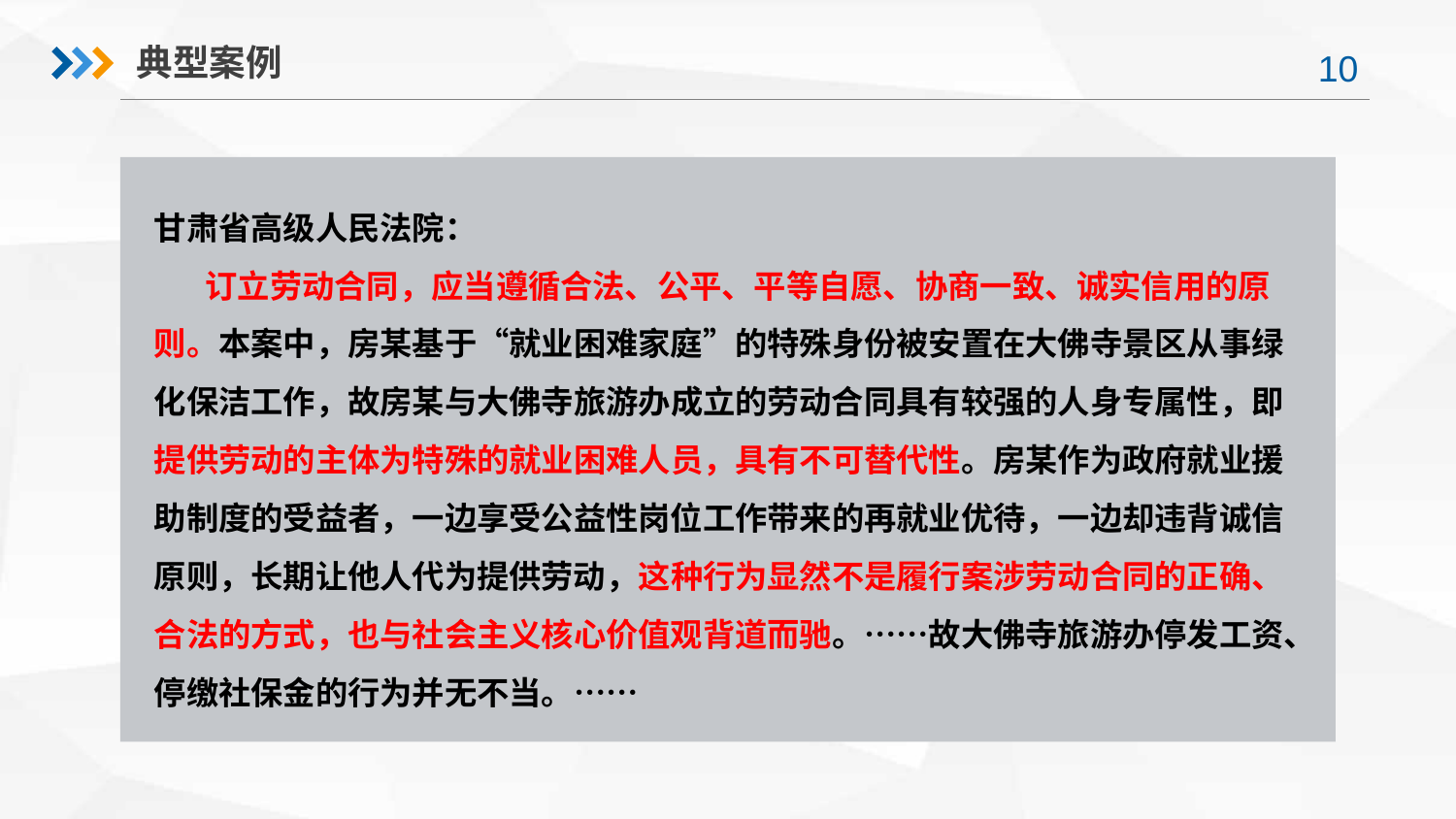

典型案例

甘肃省高级人民法院：
      订立劳动合同，应当遵循合法、公平、平等自愿、协商一致、诚实信用的原则。本案中，房某基于“就业困难家庭”的特殊身份被安置在大佛寺景区从事绿化保洁工作，故房某与大佛寺旅游办成立的劳动合同具有较强的人身专属性，即提供劳动的主体为特殊的就业困难人员，具有不可替代性。房某作为政府就业援助制度的受益者，一边享受公益性岗位工作带来的再就业优待，一边却违背诚信原则，长期让他人代为提供劳动，这种行为显然不是履行案涉劳动合同的正确、合法的方式，也与社会主义核心价值观背道而驰。……故大佛寺旅游办停发工资、停缴社保金的行为并无不当。……